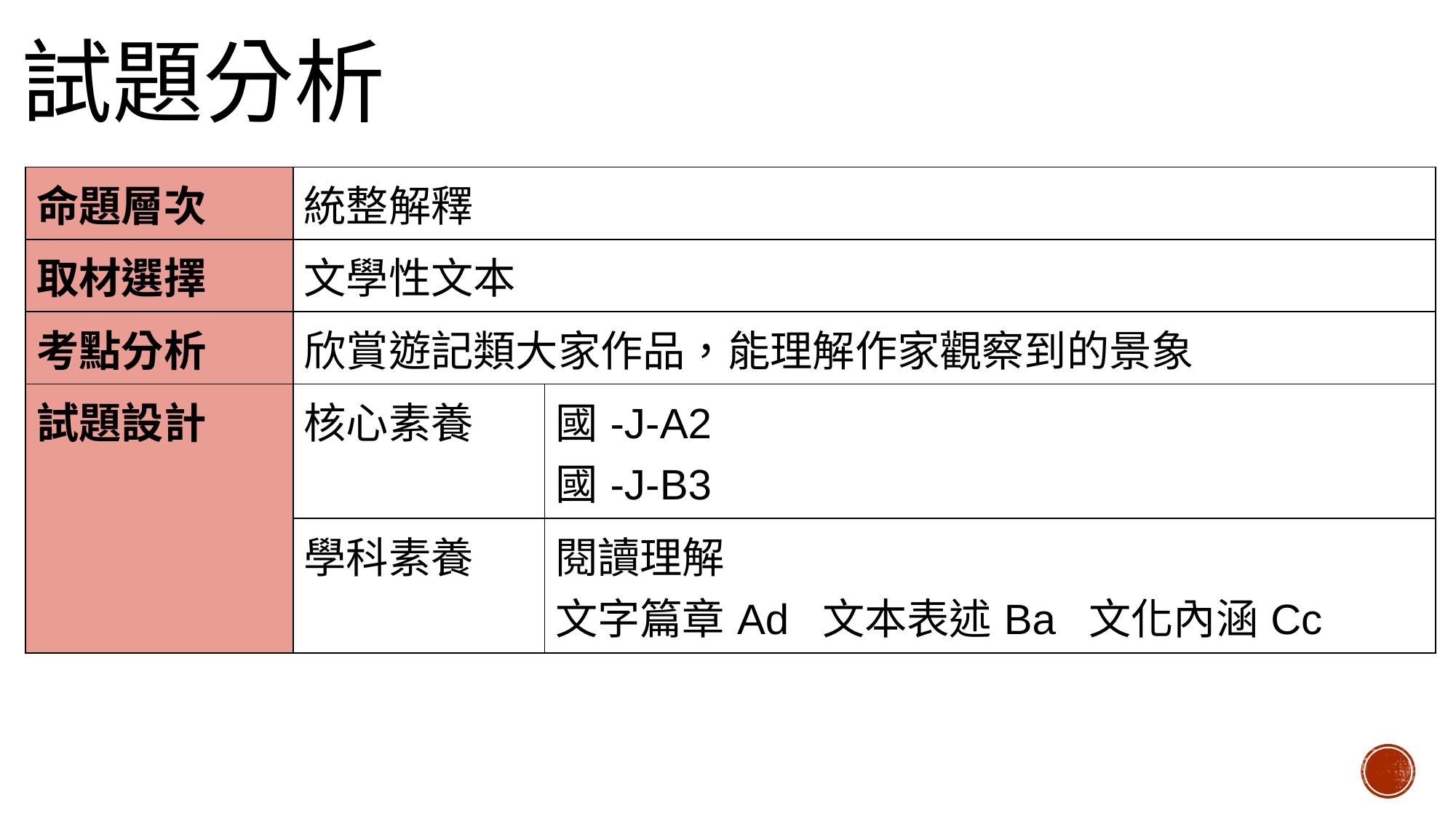

# 試題分析
| 命題層次 | 統整解釋 |  |
| --- | --- | --- |
| 取材選擇 | 文學性文本 |  |
| 考點分析 | 欣賞遊記類大家作品，能理解作家觀察到的景象 |  |
| 試題設計 | 核心素養 | 國-J-A2 國-J-B3 |
|  | 學科素養 | 閱讀理解 文字篇章Ad 文本表述Ba 文化內涵Cc |